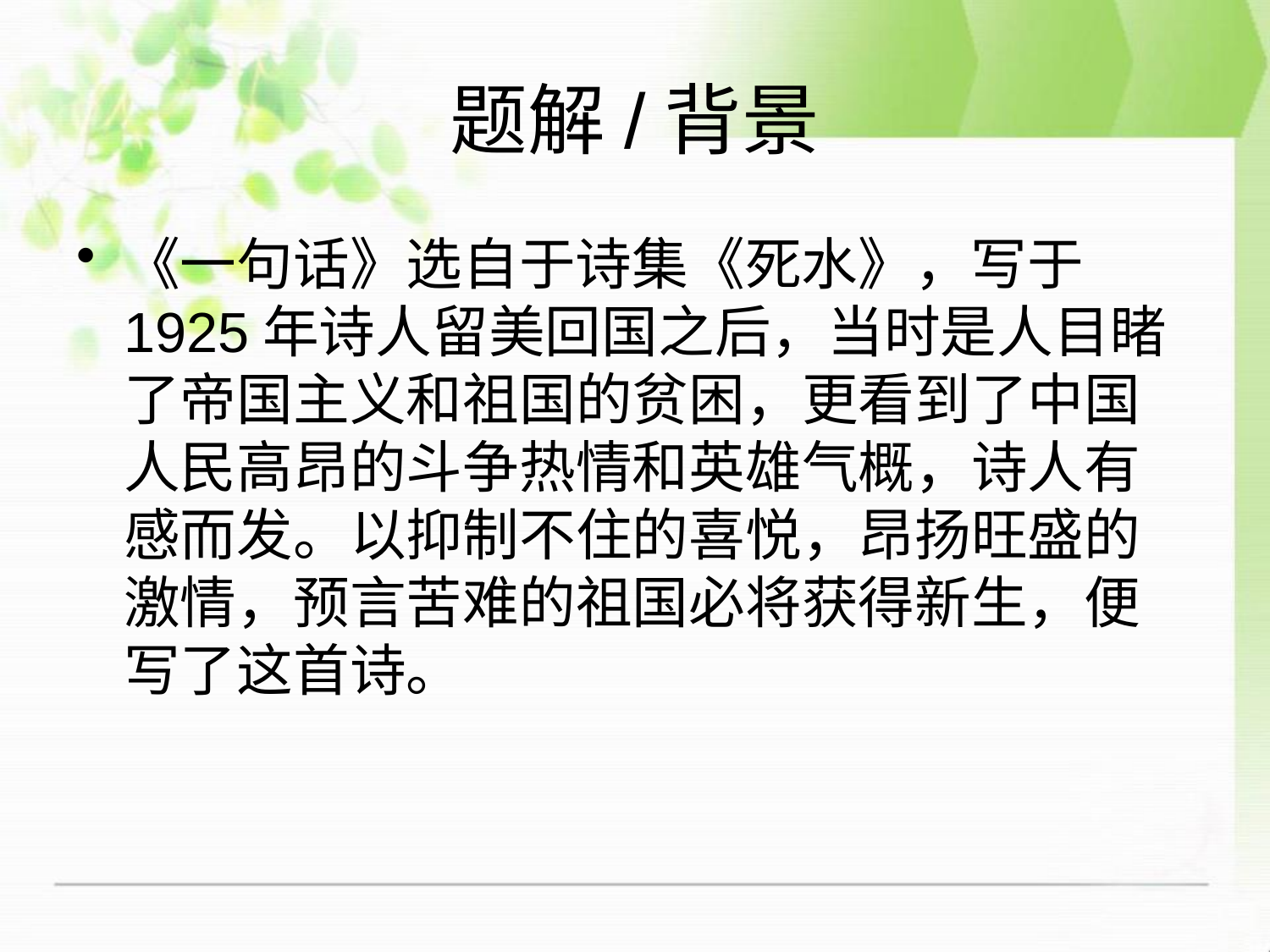

# 题解/背景
《一句话》选自于诗集《死水》，写于1925年诗人留美回国之后，当时是人目睹了帝国主义和祖国的贫困，更看到了中国人民高昂的斗争热情和英雄气概，诗人有感而发。以抑制不住的喜悦，昂扬旺盛的激情，预言苦难的祖国必将获得新生，便写了这首诗。